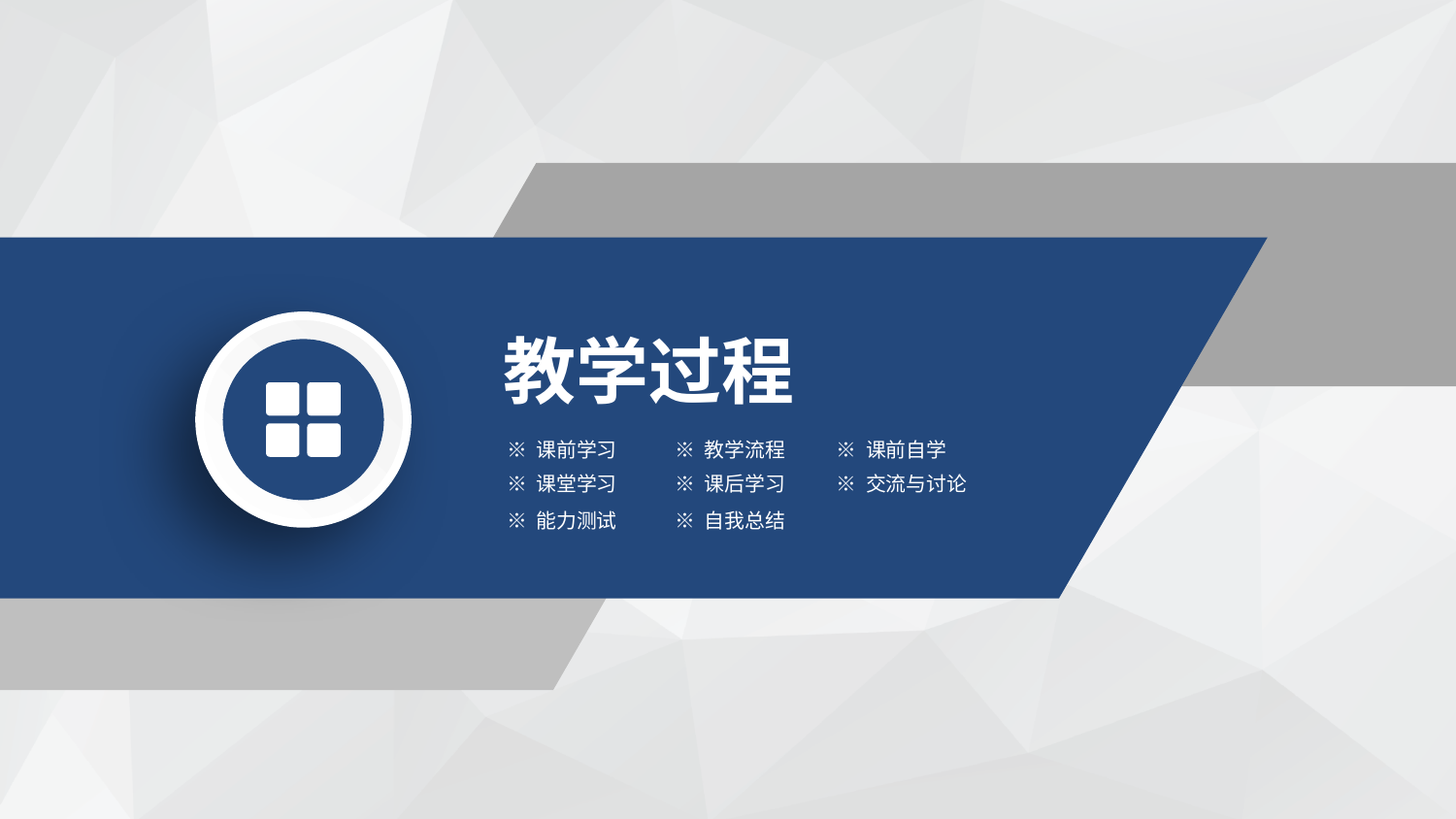

教学过程
※ 课前学习
※ 教学流程
※ 课前自学

※ 课堂学习
※ 课后学习
※ 交流与讨论
※ 能力测试
※ 自我总结